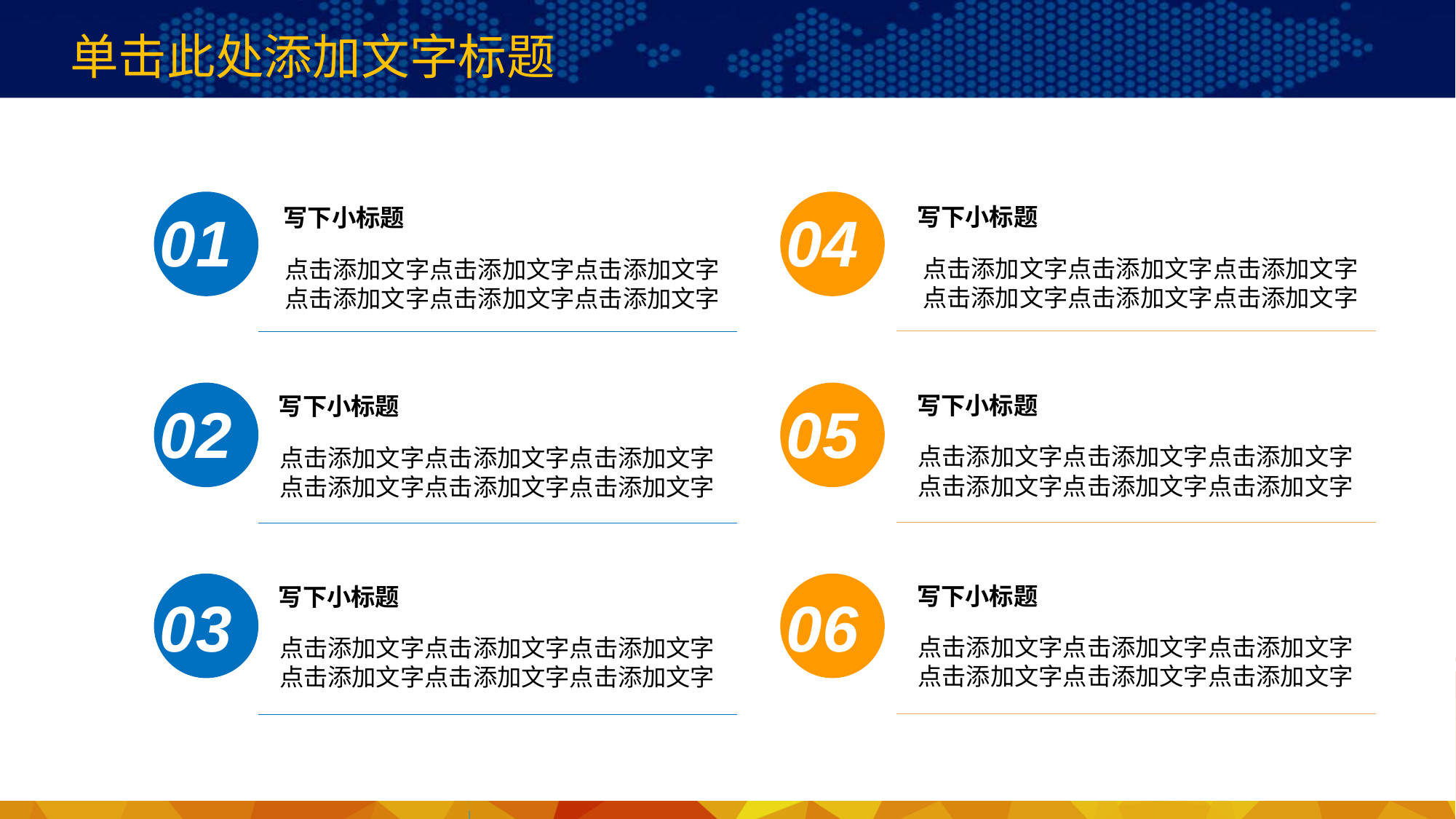

04
写下小标题
点击添加文字点击添加文字点击添加文字
点击添加文字点击添加文字点击添加文字

01
写下小标题
点击添加文字点击添加文字点击添加文字
点击添加文字点击添加文字点击添加文字

写下小标题
02
点击添加文字点击添加文字点击添加文字
点击添加文字点击添加文字点击添加文字

写下小标题
05
点击添加文字点击添加文字点击添加文字
点击添加文字点击添加文字点击添加文字

写下小标题
06
点击添加文字点击添加文字点击添加文字
点击添加文字点击添加文字点击添加文字

写下小标题
03
点击添加文字点击添加文字点击添加文字
点击添加文字点击添加文字点击添加文字